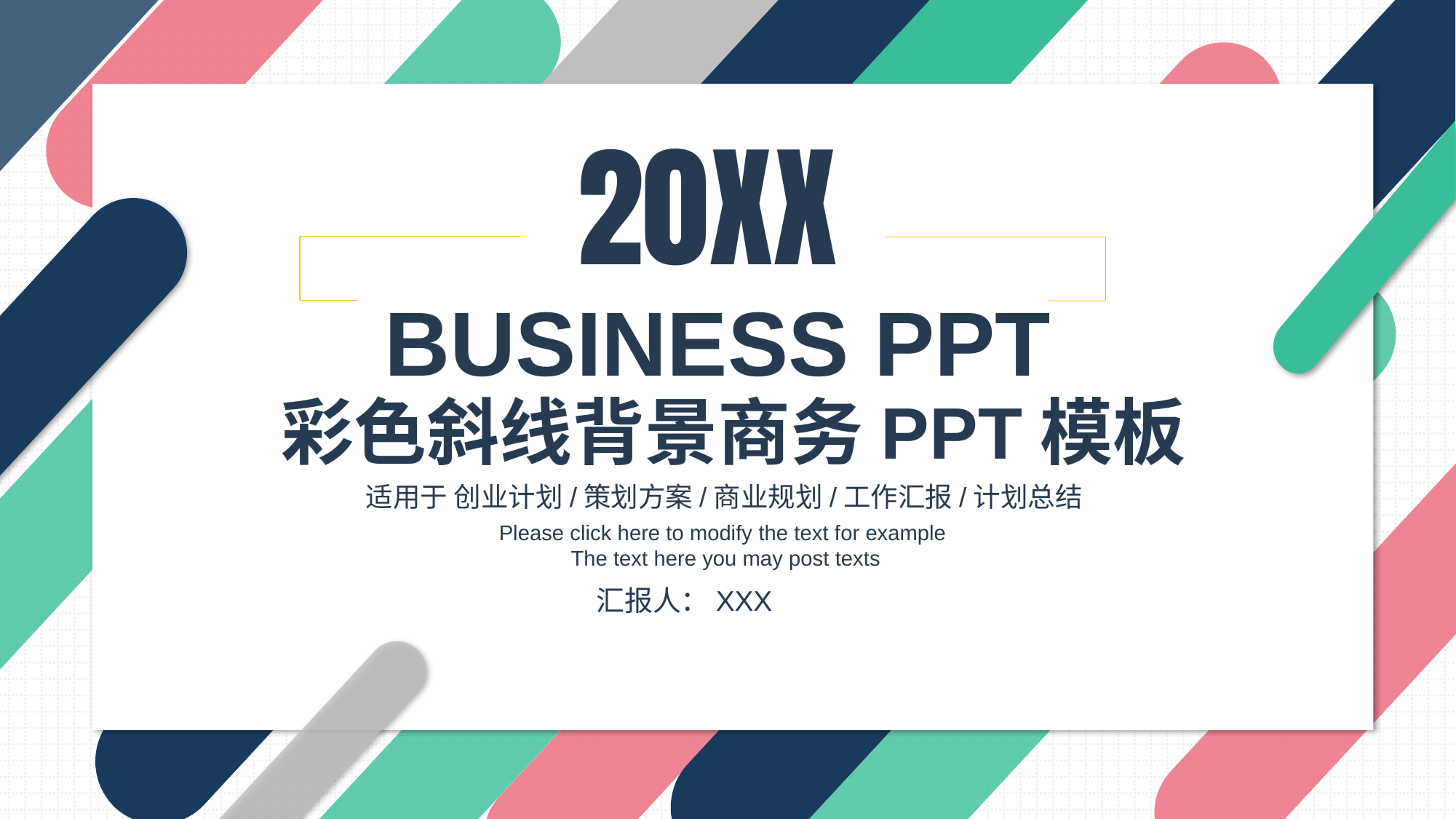

20XX
BUSINESS PPT
彩色斜线背景商务PPT模板
适用于 创业计划/策划方案/商业规划/工作汇报/计划总结
Please click here to modify the text for example
The text here you may post texts
汇报人：XXX